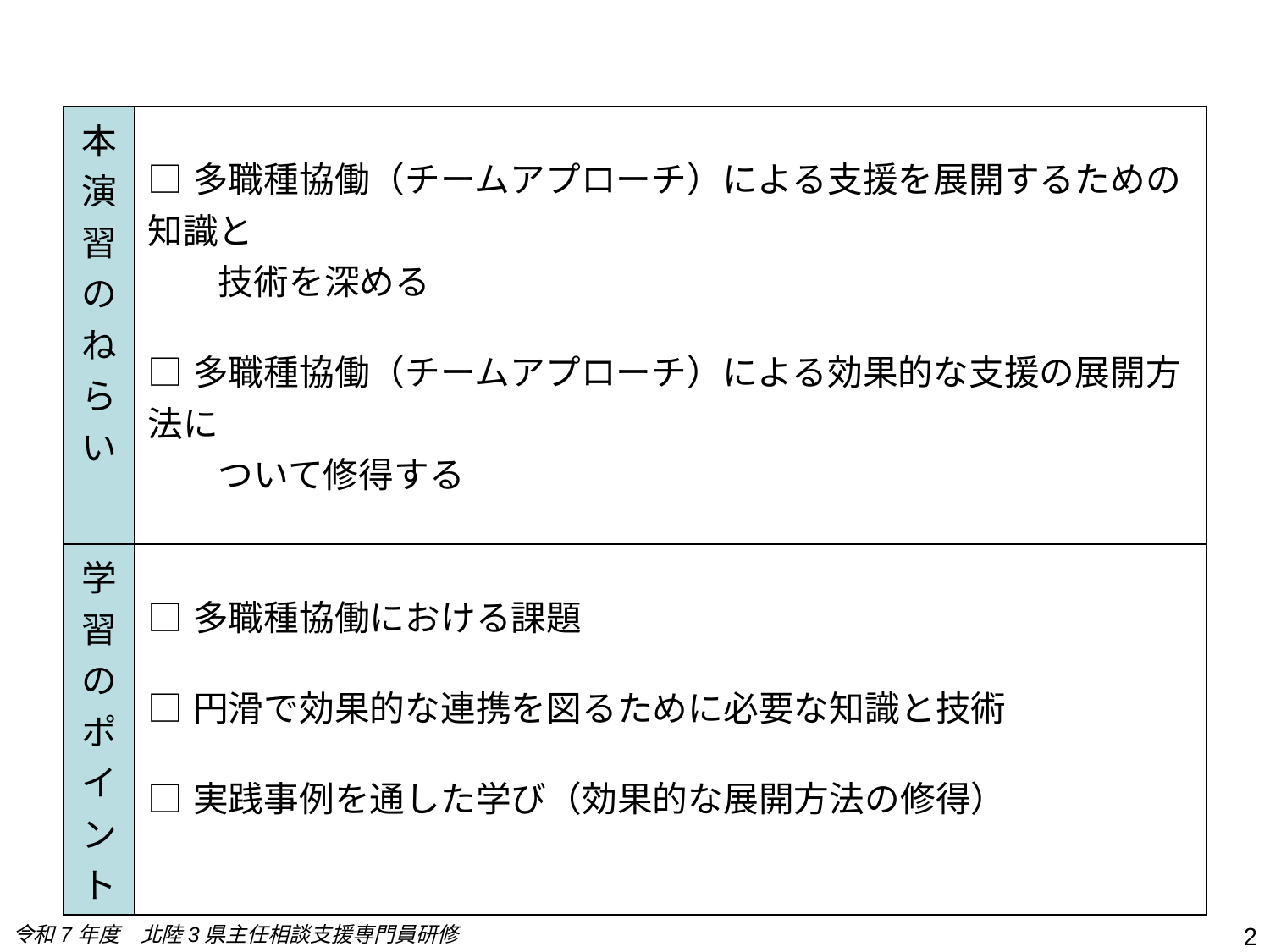

| 本演習のねらい | □多職種協働（チームアプローチ）による支援を展開するための知識と 　　技術を深める □多職種協働（チームアプローチ）による効果的な支援の展開方法に 　　ついて修得する |
| --- | --- |
| 学習のポイント | □多職種協働における課題 □円滑で効果的な連携を図るために必要な知識と技術 □実践事例を通した学び（効果的な展開方法の修得） |
令和7年度　北陸3県主任相談支援専門員研修
2